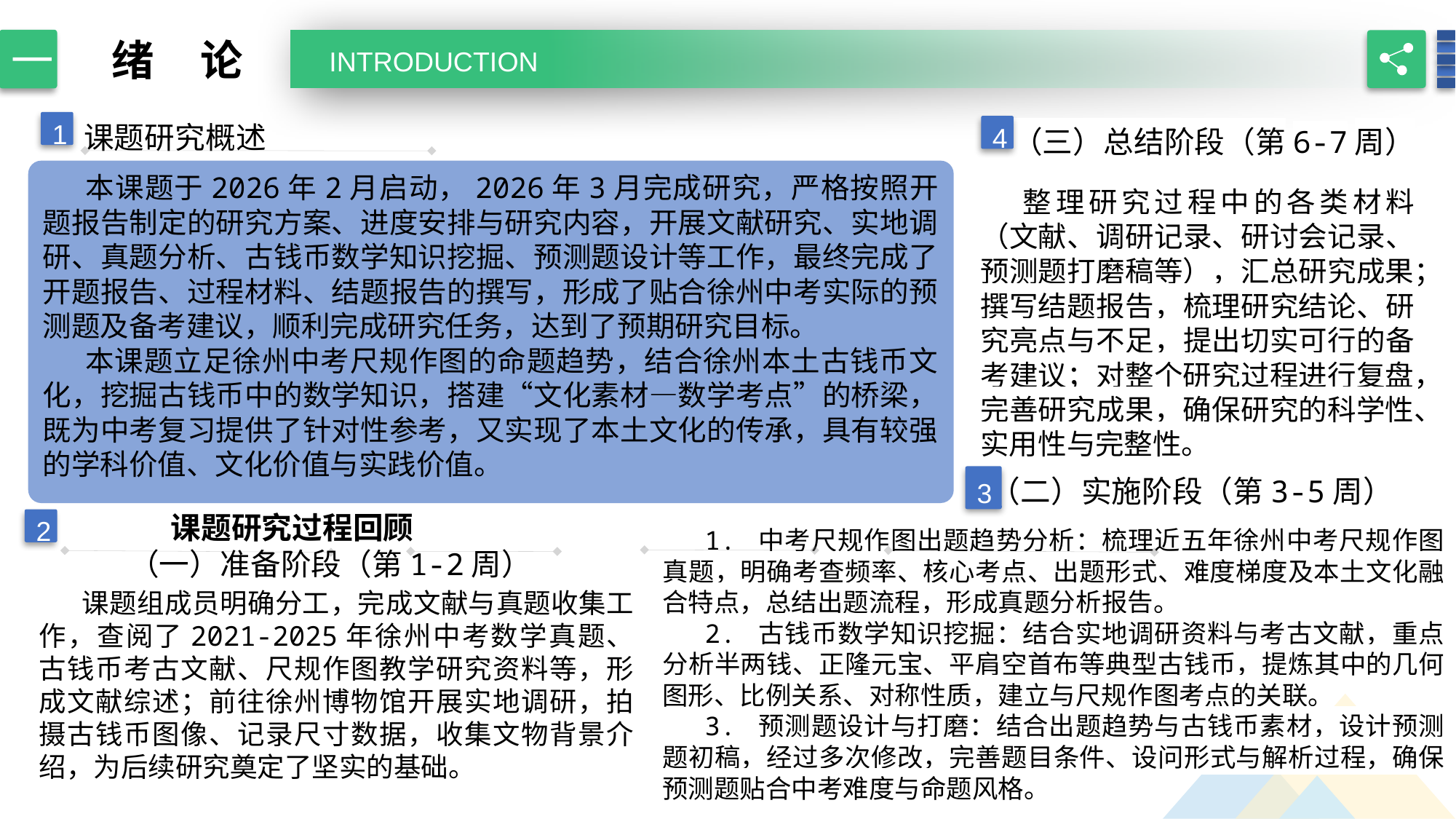

绪  论
一

INTRODUCTION
课题研究概述

（三）总结阶段（第6-7周）

1
4
本课题于2026年2月启动，2026年3月完成研究，严格按照开题报告制定的研究方案、进度安排与研究内容，开展文献研究、实地调研、真题分析、古钱币数学知识挖掘、预测题设计等工作，最终完成了开题报告、过程材料、结题报告的撰写，形成了贴合徐州中考实际的预测题及备考建议，顺利完成研究任务，达到了预期研究目标。
本课题立足徐州中考尺规作图的命题趋势，结合徐州本土古钱币文化，挖掘古钱币中的数学知识，搭建“文化素材—数学考点”的桥梁，既为中考复习提供了针对性参考，又实现了本土文化的传承，具有较强的学科价值、文化价值与实践价值。
整理研究过程中的各类材料（文献、调研记录、研讨会记录、预测题打磨稿等），汇总研究成果；撰写结题报告，梳理研究结论、研究亮点与不足，提出切实可行的备考建议；对整个研究过程进行复盘，完善研究成果，确保研究的科学性、实用性与完整性。

 （二）实施阶段（第3-5周）

3
     课题研究过程回顾
（一）准备阶段（第1-2周）

2
1. 中考尺规作图出题趋势分析：梳理近五年徐州中考尺规作图真题，明确考查频率、核心考点、出题形式、难度梯度及本土文化融合特点，总结出题流程，形成真题分析报告。
2. 古钱币数学知识挖掘：结合实地调研资料与考古文献，重点分析半两钱、正隆元宝、平肩空首布等典型古钱币，提炼其中的几何图形、比例关系、对称性质，建立与尺规作图考点的关联。
3. 预测题设计与打磨：结合出题趋势与古钱币素材，设计预测题初稿，经过多次修改，完善题目条件、设问形式与解析过程，确保预测题贴合中考难度与命题风格。
课题组成员明确分工，完成文献与真题收集工作，查阅了2021-2025年徐州中考数学真题、古钱币考古文献、尺规作图教学研究资料等，形成文献综述；前往徐州博物馆开展实地调研，拍摄古钱币图像、记录尺寸数据，收集文物背景介绍，为后续研究奠定了坚实的基础。